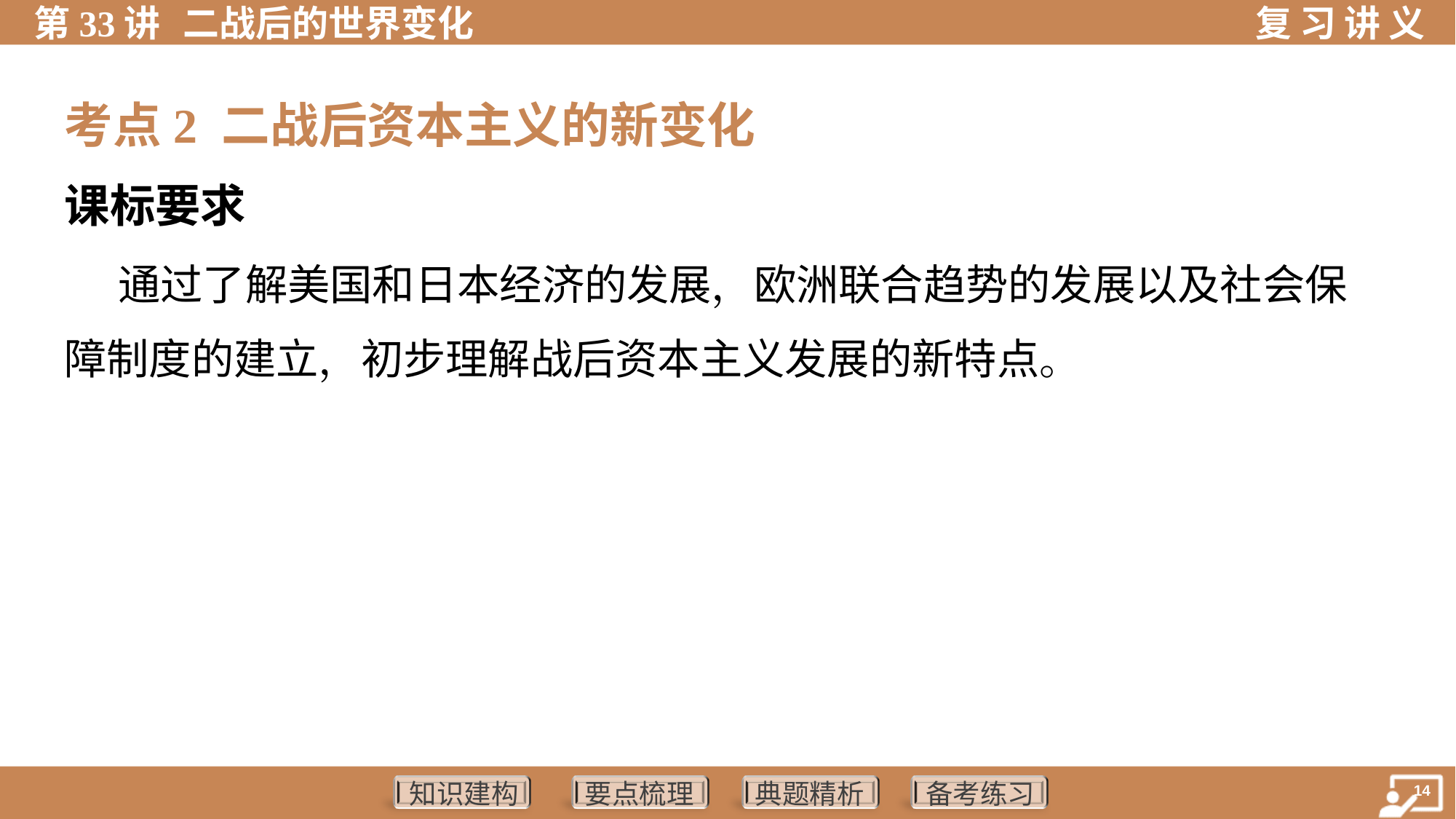

考点2 二战后资本主义的新变化
课标要求
    通过了解美国和日本经济的发展，欧洲联合趋势的发展以及社会保
障制度的建立，初步理解战后资本主义发展的新特点。